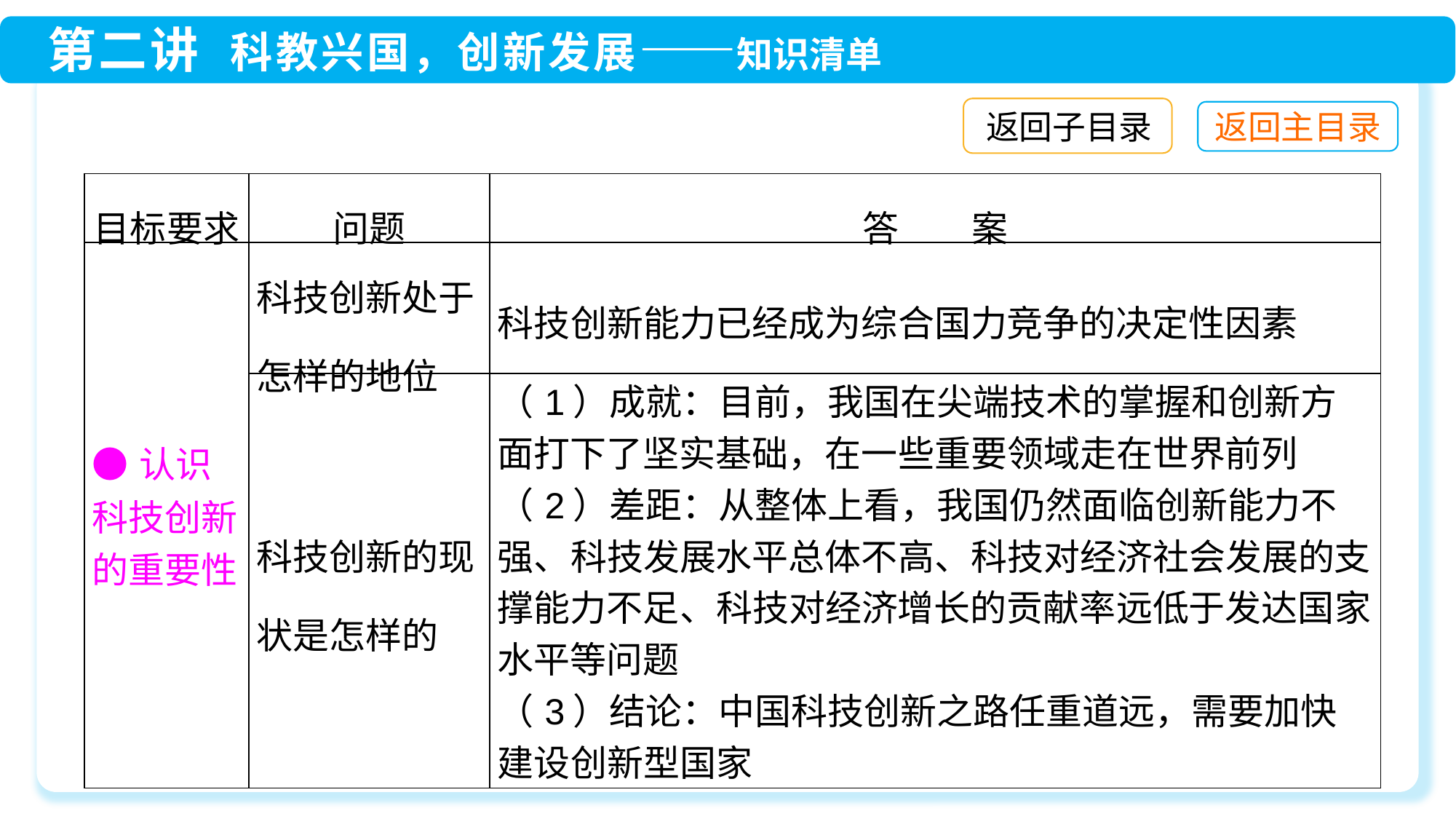

返回子目录
| 目标要求 | 问题 | 答　　案 |
| --- | --- | --- |
| ●认识科技创新的重要性 | 科技创新处于怎样的地位 | 科技创新能力已经成为综合国力竞争的决定性因素 |
|  | 科技创新的现状是怎样的 | （1）成就：目前，我国在尖端技术的掌握和创新方面打下了坚实基础，在一些重要领域走在世界前列 （2）差距：从整体上看，我国仍然面临创新能力不强、科技发展水平总体不高、科技对经济社会发展的支撑能力不足、科技对经济增长的贡献率远低于发达国家水平等问题 （3）结论：中国科技创新之路任重道远，需要加快建设创新型国家 |